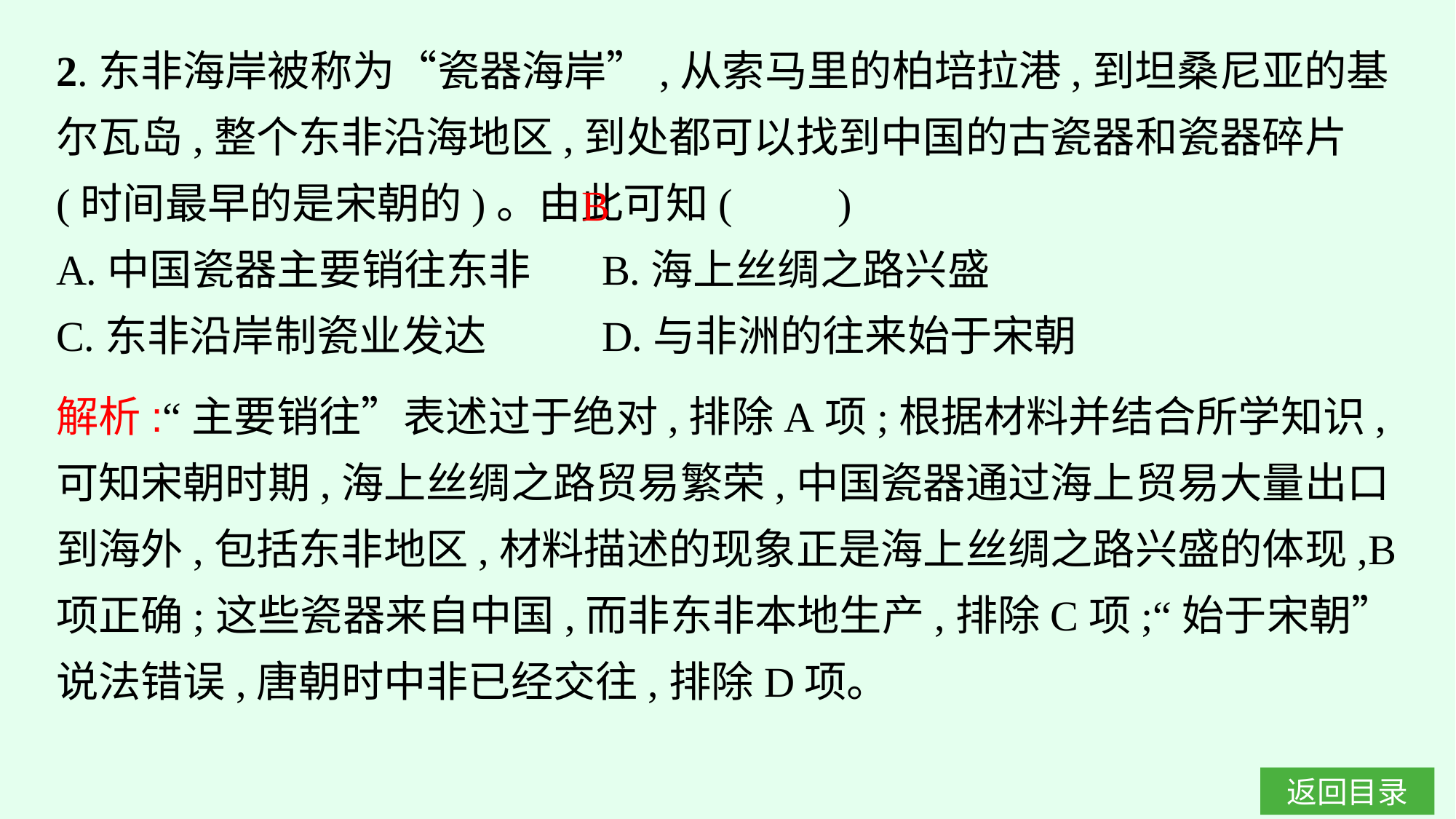

2.东非海岸被称为“瓷器海岸”,从索马里的柏培拉港,到坦桑尼亚的基尔瓦岛,整个东非沿海地区,到处都可以找到中国的古瓷器和瓷器碎片(时间最早的是宋朝的)。由此可知(　　)
A.中国瓷器主要销往东非		B.海上丝绸之路兴盛
C.东非沿岸制瓷业发达		D.与非洲的往来始于宋朝
B
解析:“主要销往”表述过于绝对,排除A项;根据材料并结合所学知识,可知宋朝时期,海上丝绸之路贸易繁荣,中国瓷器通过海上贸易大量出口到海外,包括东非地区,材料描述的现象正是海上丝绸之路兴盛的体现,B项正确;这些瓷器来自中国,而非东非本地生产,排除C项;“始于宋朝”说法错误,唐朝时中非已经交往,排除D项。